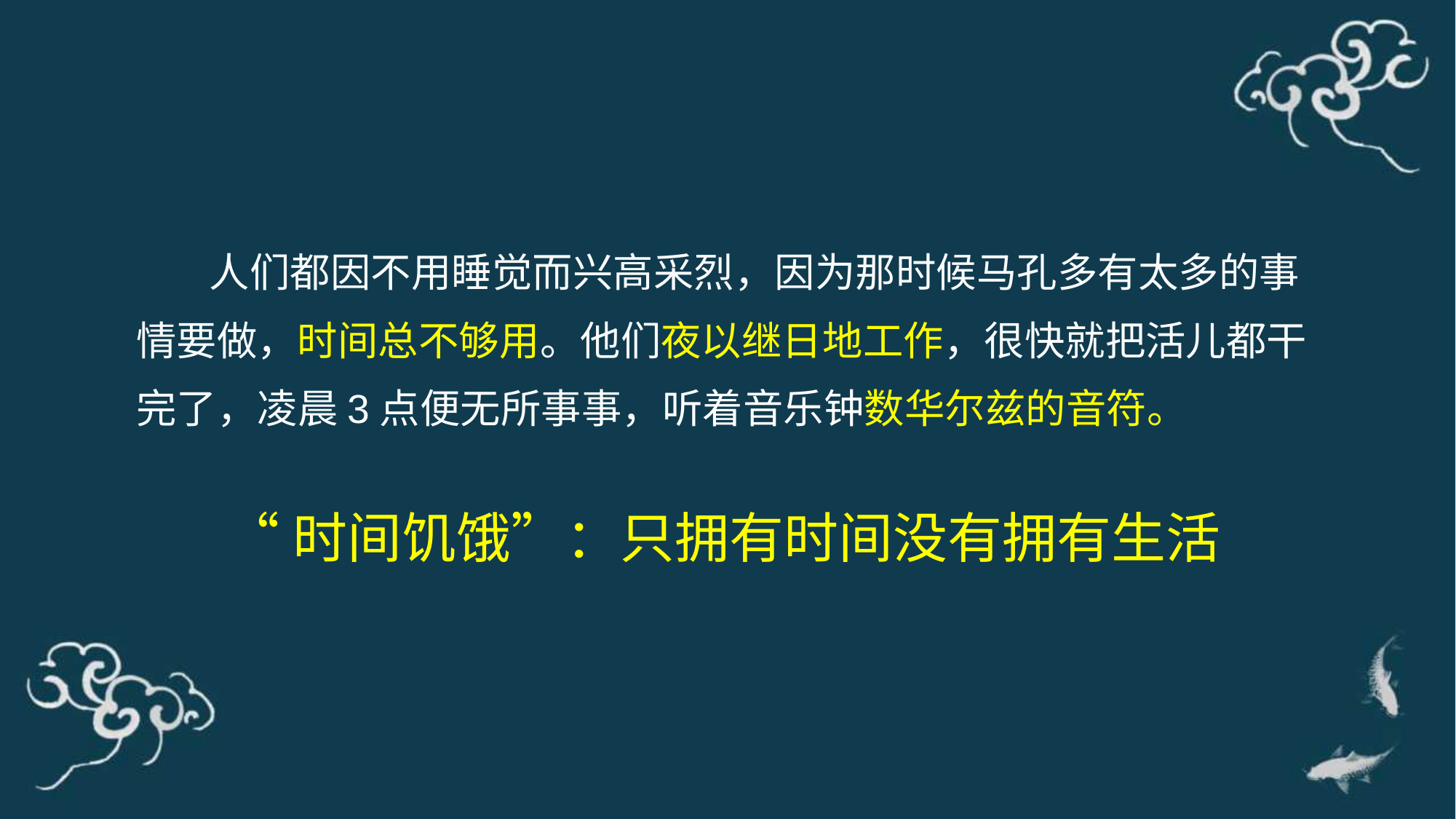

人们都因不用睡觉而兴高采烈，因为那时候马孔多有太多的事情要做，时间总不够用。他们夜以继日地工作，很快就把活儿都干完了，凌晨3点便无所事事，听着音乐钟数华尔兹的音符。
“时间饥饿”：只拥有时间没有拥有生活